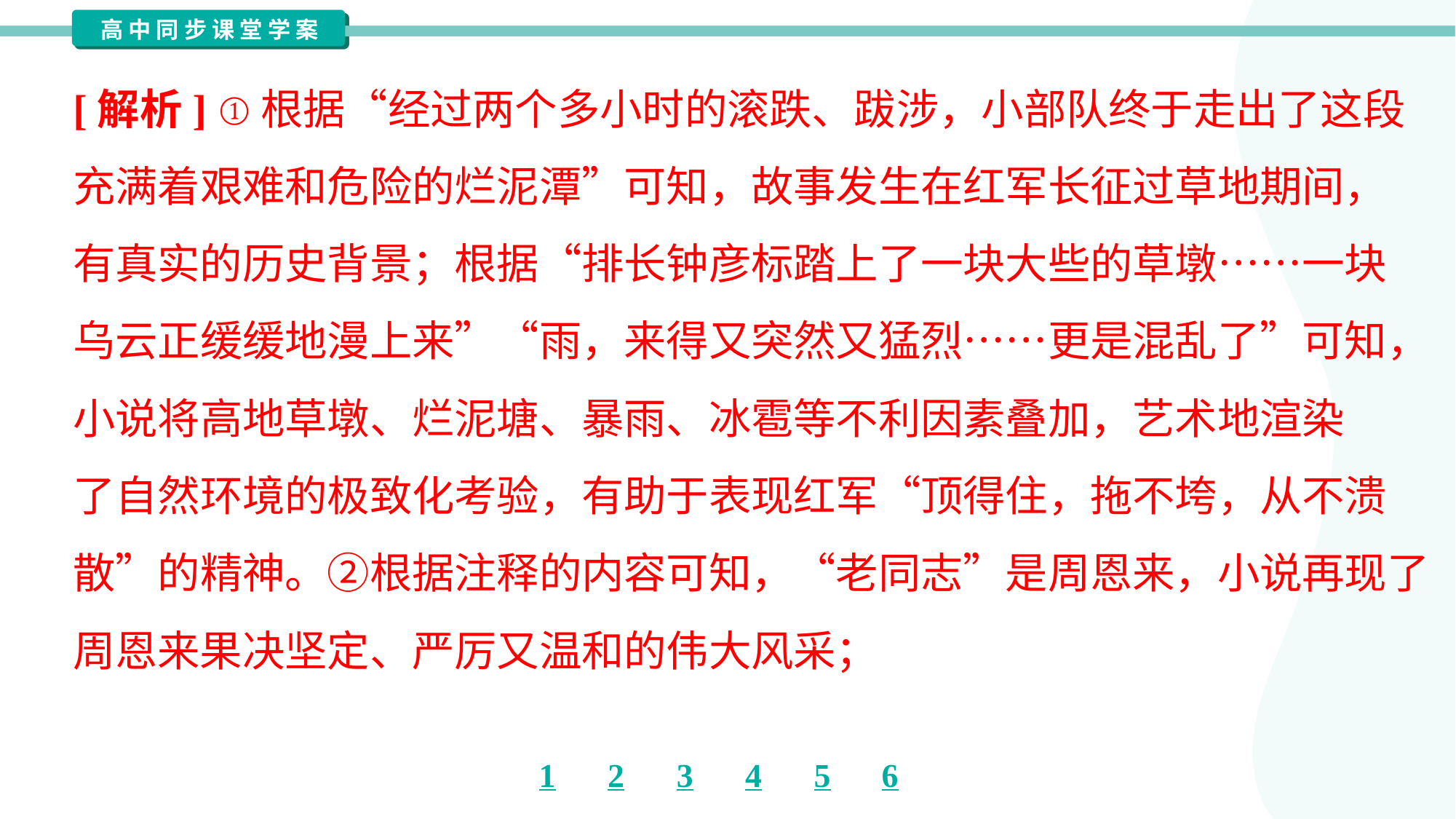

[解析] ①根据“经过两个多小时的滚跌、跋涉，小部队终于走出了这段
充满着艰难和危险的烂泥潭”可知，故事发生在红军长征过草地期间，
有真实的历史背景；根据“排长钟彦标踏上了一块大些的草墩……一块
乌云正缓缓地漫上来”“雨，来得又突然又猛烈……更是混乱了”可知，
小说将高地草墩、烂泥塘、暴雨、冰雹等不利因素叠加，艺术地渲染
了自然环境的极致化考验，有助于表现红军“顶得住，拖不垮，从不溃
散”的精神。②根据注释的内容可知，“老同志”是周恩来，小说再现了
周恩来果决坚定、严厉又温和的伟大风采；